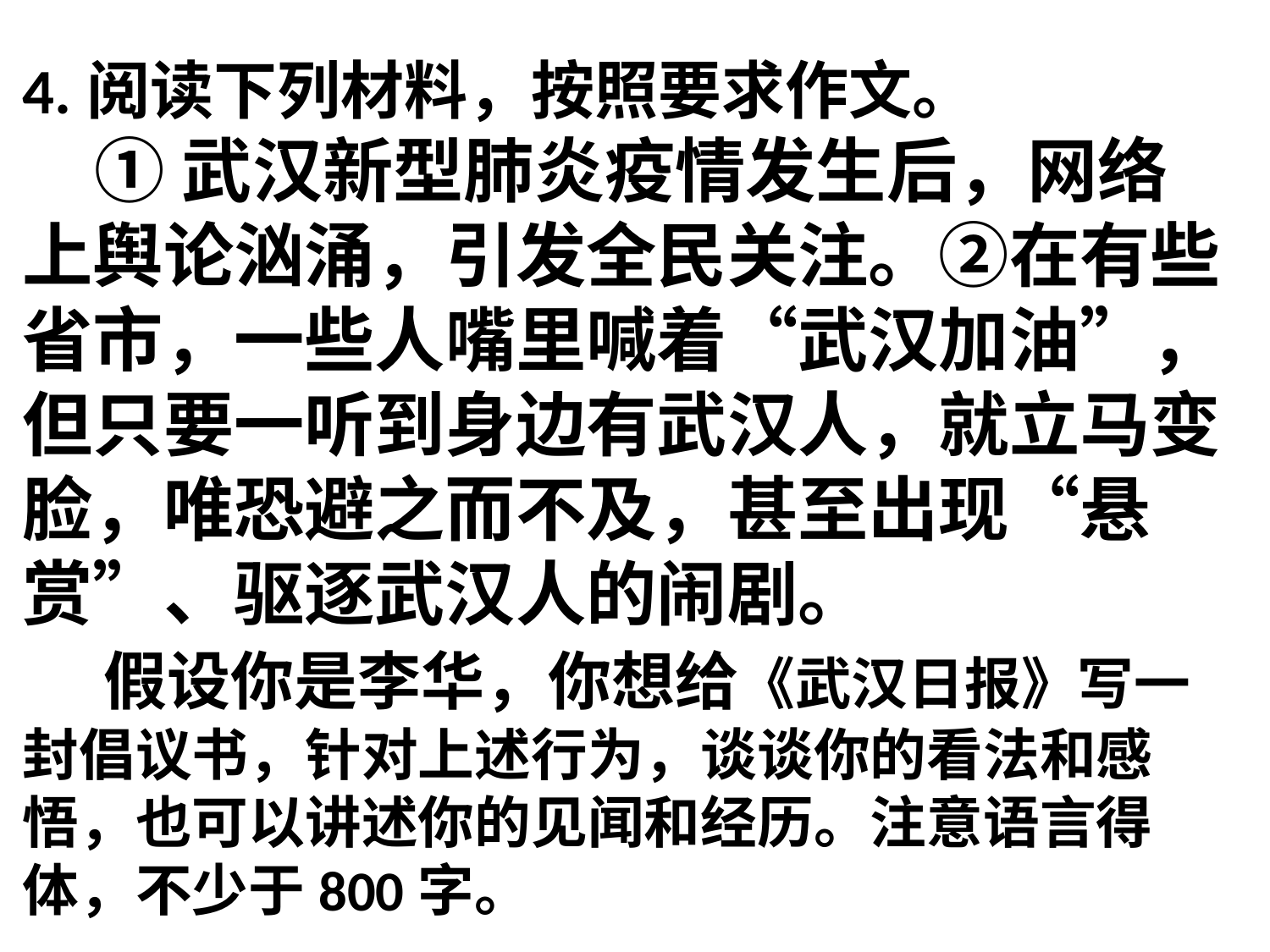

4.阅读下列材料，按照要求作文。
     ①武汉新型肺炎疫情发生后，网络上舆论汹涌，引发全民关注。②在有些省市，一些人嘴里喊着“武汉加油”，但只要一听到身边有武汉人，就立马变脸，唯恐避之而不及，甚至出现“悬赏”、驱逐武汉人的闹剧。
    假设你是李华，你想给《武汉日报》写一封倡议书，针对上述行为，谈谈你的看法和感悟，也可以讲述你的见闻和经历。注意语言得体，不少于800字。